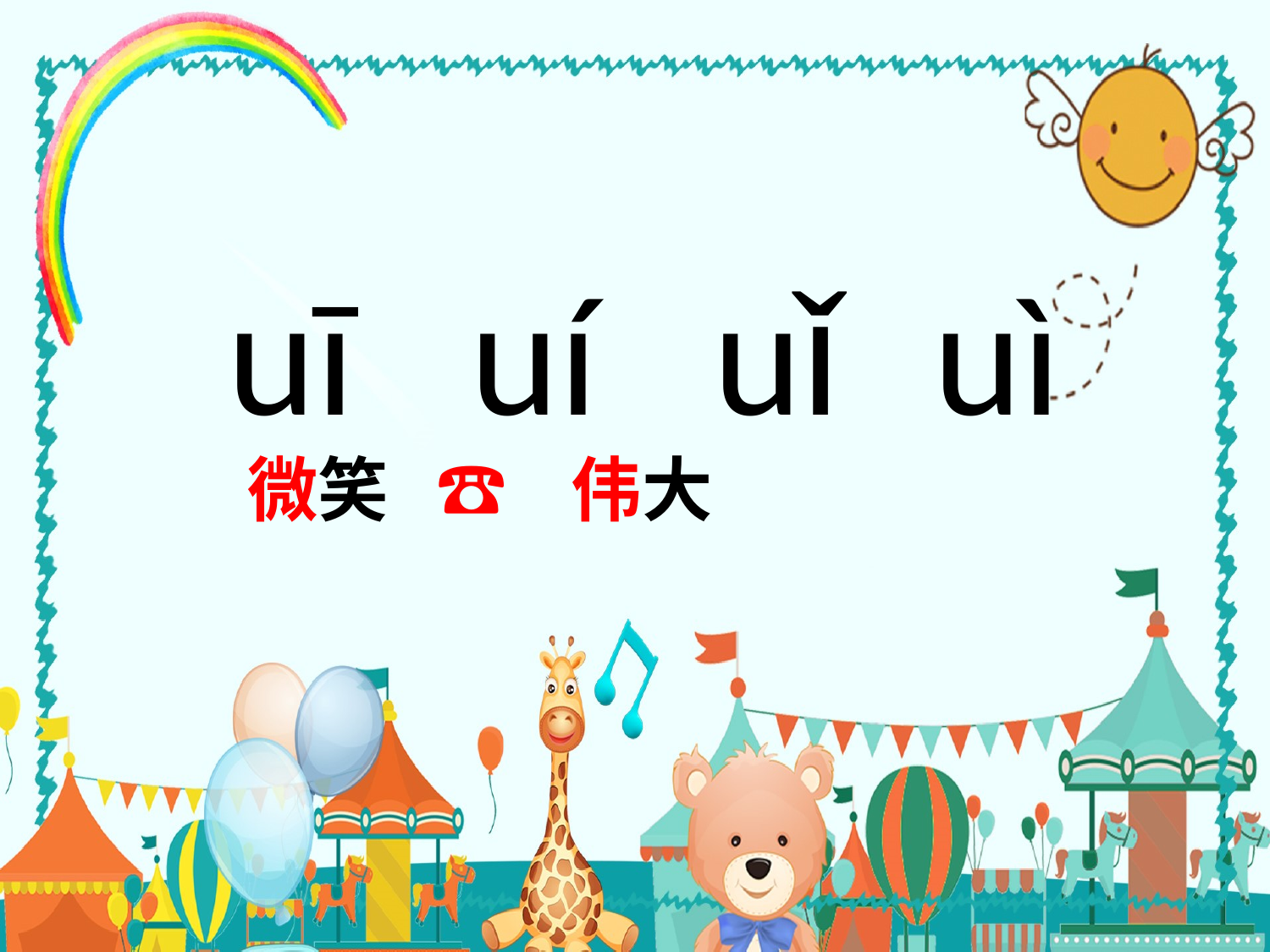

uī   uí   uǐ  uì

微笑   ☎️    伟大